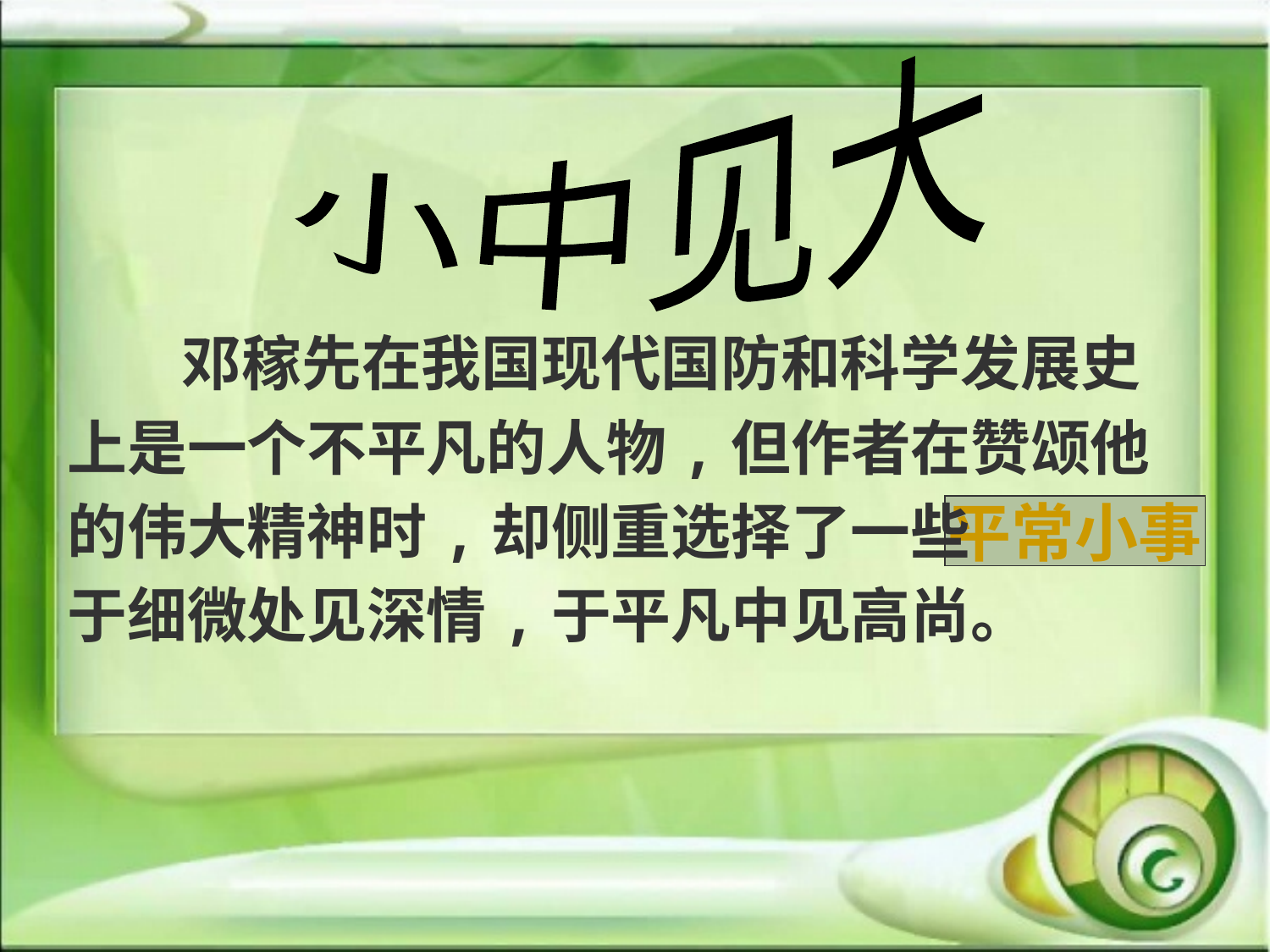

小中见大
       邓稼先在我国现代国防和科学发展史
上是一个不平凡的人物,但作者在赞颂他
的伟大精神时,却侧重选择了一些
于细微处见深情,于平凡中见高尚。
平常小事